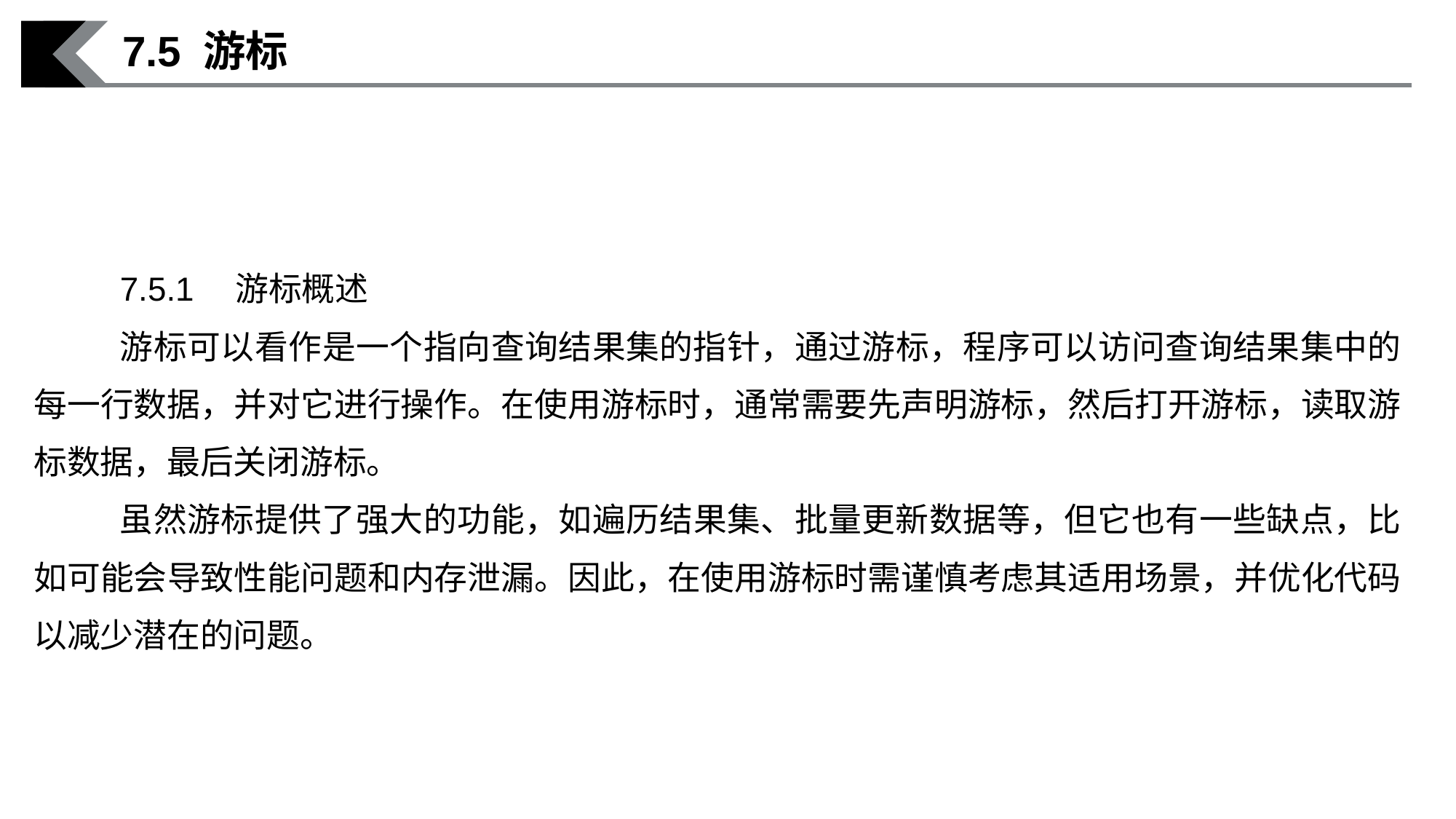

7.5 游标
7.5.1　游标概述
游标可以看作是一个指向查询结果集的指针，通过游标，程序可以访问查询结果集中的每一行数据，并对它进行操作。在使用游标时，通常需要先声明游标，然后打开游标，读取游标数据，最后关闭游标。
虽然游标提供了强大的功能，如遍历结果集、批量更新数据等，但它也有一些缺点，比如可能会导致性能问题和内存泄漏。因此，在使用游标时需谨慎考虑其适用场景，并优化代码以减少潜在的问题。